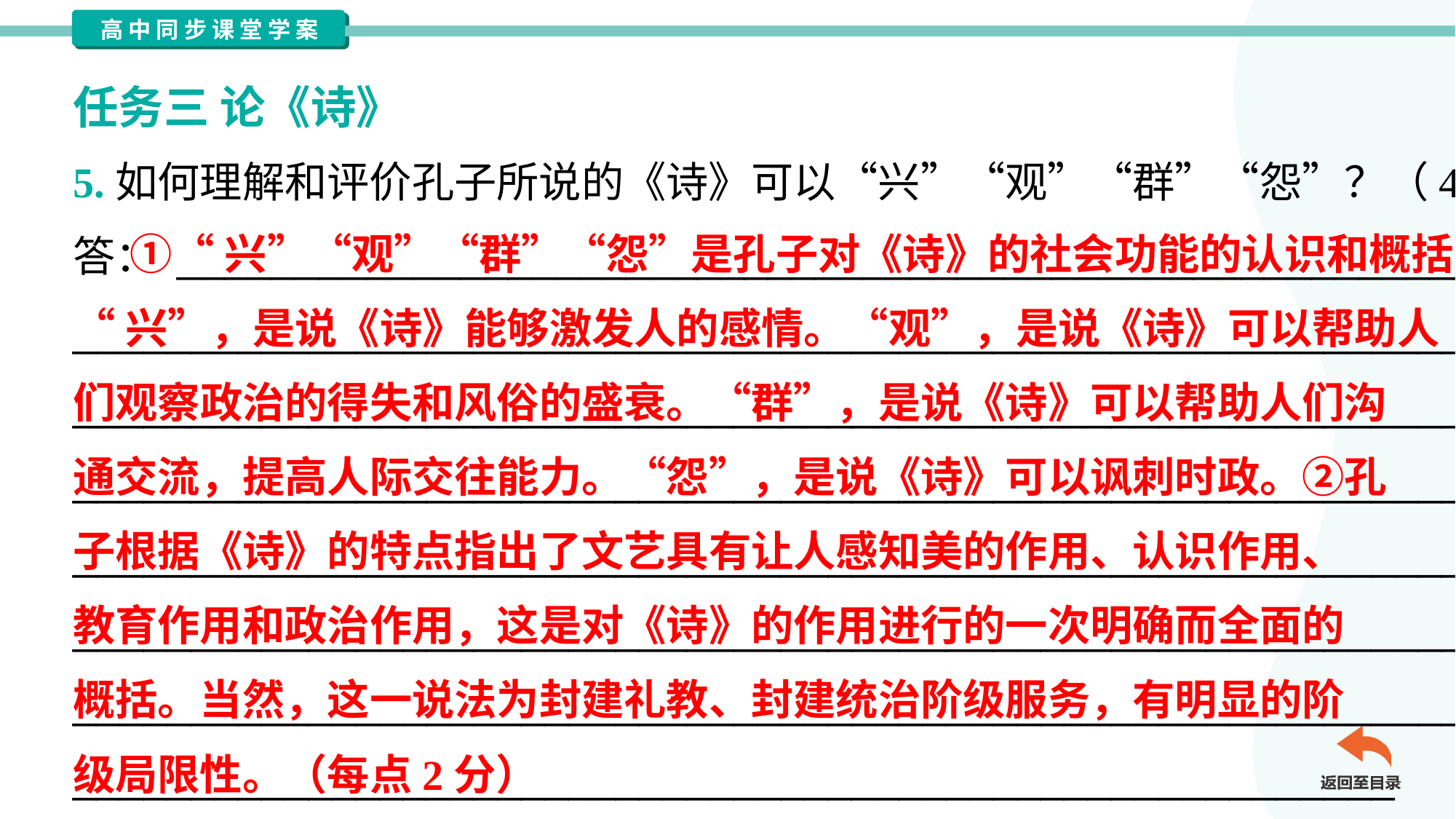

任务三 论《诗》
5.如何理解和评价孔子所说的《诗》可以“兴”“观”“群”“怨”？（4分）
答： ________________________________________________________
_____________________________________________________________
_____________________________________________________________
_____________________________________________________________
_____________________________________________________________
_____________________________________________________________
_____________________________________________________________
________________________________________________________
      ①“兴”“观”“群”“怨”是孔子对《诗》的社会功能的认识和概括。
“兴”，是说《诗》能够激发人的感情。“观”，是说《诗》可以帮助人
们观察政治的得失和风俗的盛衰。“群”，是说《诗》可以帮助人们沟
通交流，提高人际交往能力。“怨”，是说《诗》可以讽刺时政。②孔
子根据《诗》的特点指出了文艺具有让人感知美的作用、认识作用、
教育作用和政治作用，这是对《诗》的作用进行的一次明确而全面的
概括。当然，这一说法为封建礼教、封建统治阶级服务，有明显的阶
级局限性。（每点2分）